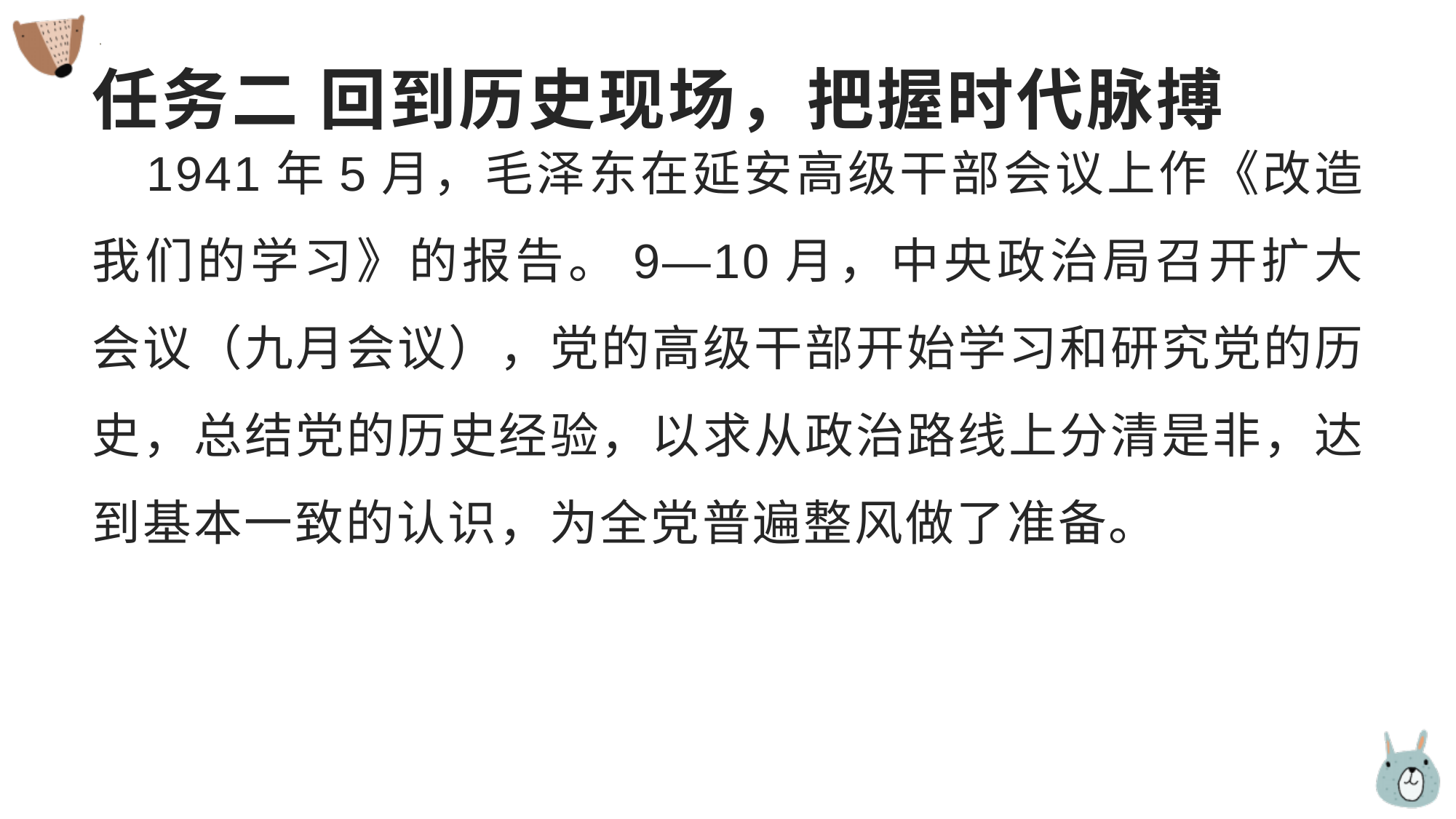

# 任务二 回到历史现场，把握时代脉搏
1941年5月，毛泽东在延安高级干部会议上作《改造我们的学习》的报告。9—10月，中央政治局召开扩大会议（九月会议），党的高级干部开始学习和研究党的历史，总结党的历史经验，以求从政治路线上分清是非，达到基本一致的认识，为全党普遍整风做了准备。